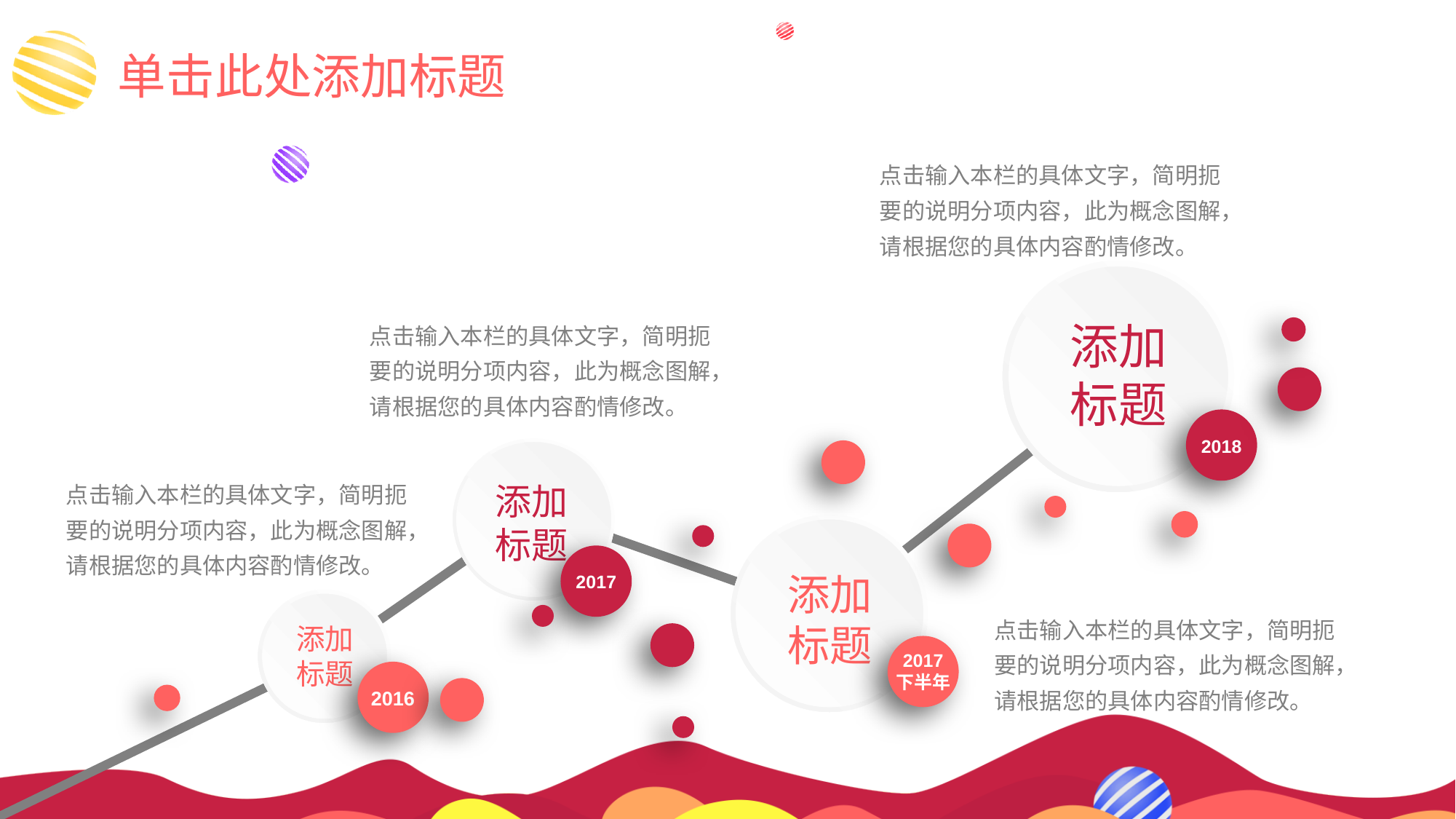

# 单击此处添加标题
点击输入本栏的具体文字，简明扼要的说明分项内容，此为概念图解，请根据您的具体内容酌情修改。

添加
标题
点击输入本栏的具体文字，简明扼要的说明分项内容，此为概念图解，请根据您的具体内容酌情修改。

2018

添加
标题

点击输入本栏的具体文字，简明扼要的说明分项内容，此为概念图解，请根据您的具体内容酌情修改。

添加
标题

2017

添加
标题
点击输入本栏的具体文字，简明扼要的说明分项内容，此为概念图解，请根据您的具体内容酌情修改。

2017
下半年

2016